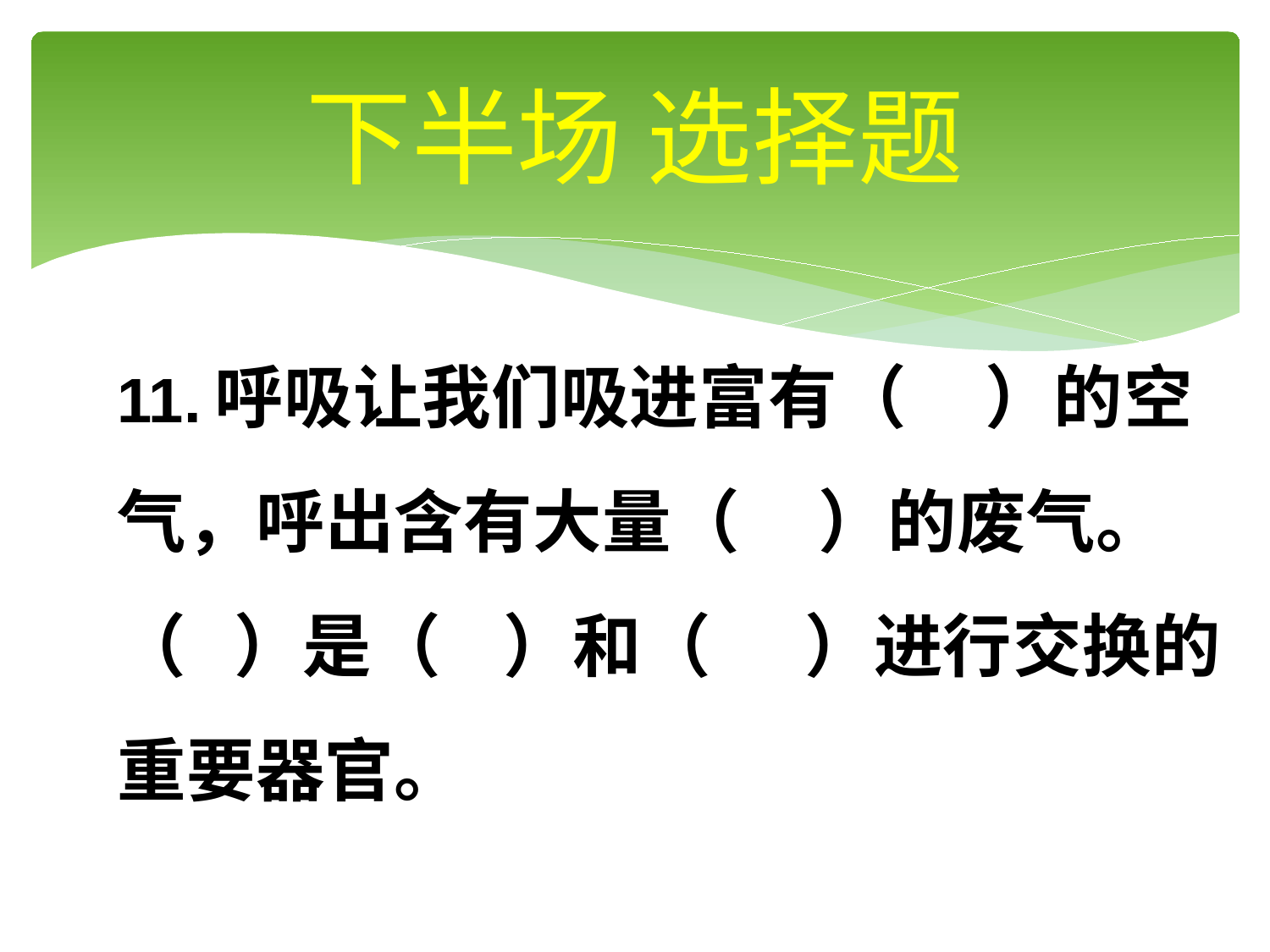

# 下半场 选择题
11.呼吸让我们吸进富有（     ）的空气，呼出含有大量（     ）的废气。（   ）是（    ）和（      ）进行交换的重要器官。